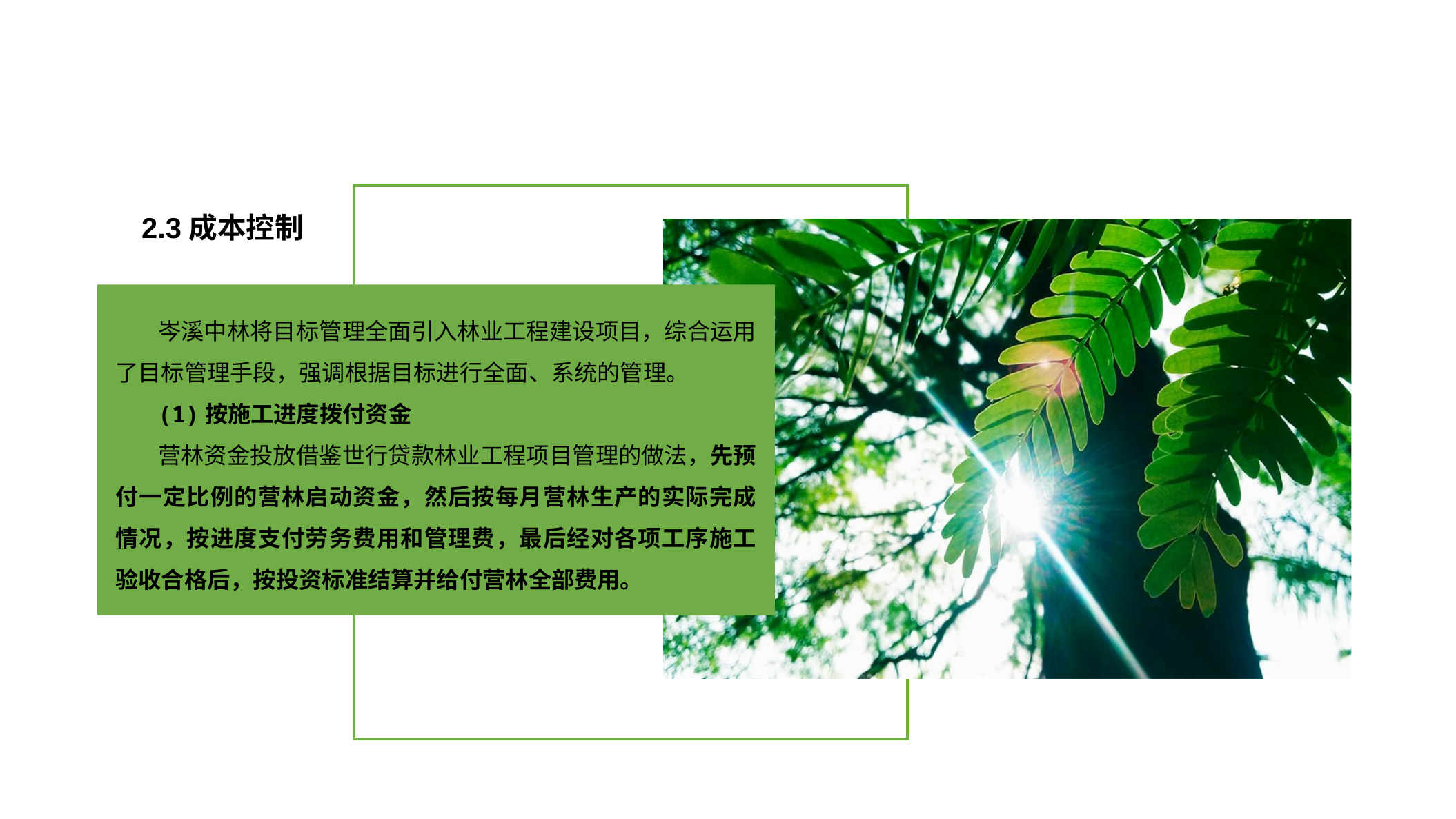

2.3成本控制

岑溪中林将目标管理全面引入林业工程建设项目，综合运用了目标管理手段，强调根据目标进行全面、系统的管理。
(1)按施工进度拨付资金
营林资金投放借鉴世行贷款林业工程项目管理的做法，先预付一定比例的营林启动资金，然后按每月营林生产的实际完成情况，按进度支付劳务费用和管理费，最后经对各项工序施工验收合格后，按投资标准结算并给付营林全部费用。